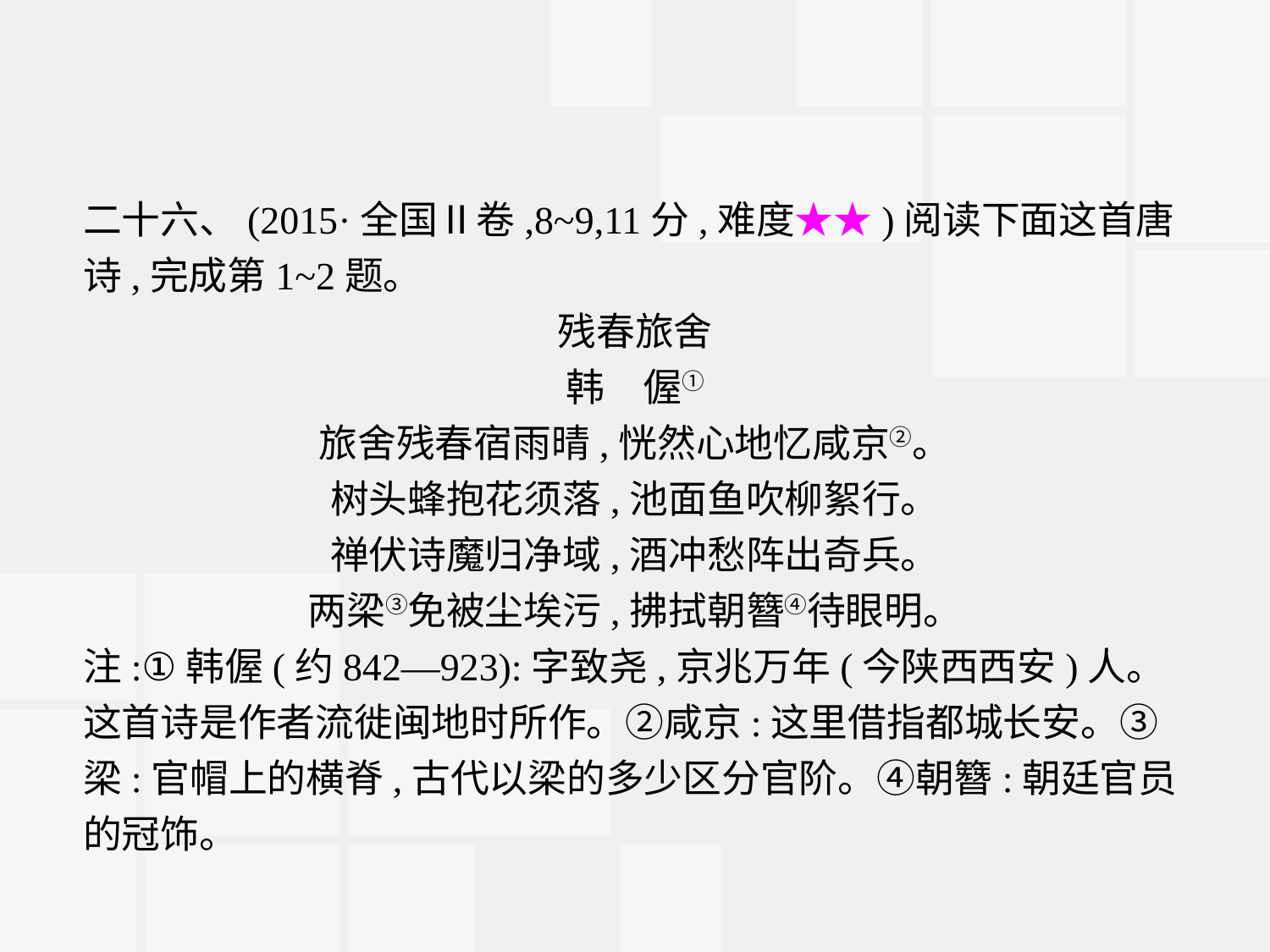

二十六、(2015·全国Ⅱ卷,8~9,11分,难度★★)阅读下面这首唐诗,完成第1~2题。
残春旅舍
韩　偓①
旅舍残春宿雨晴,恍然心地忆咸京②。
树头蜂抱花须落,池面鱼吹柳絮行。
禅伏诗魔归净域,酒冲愁阵出奇兵。
两梁③免被尘埃污,拂拭朝簪④待眼明。
注:①韩偓(约842—923):字致尧,京兆万年(今陕西西安)人。这首诗是作者流徙闽地时所作。②咸京:这里借指都城长安。③梁:官帽上的横脊,古代以梁的多少区分官阶。④朝簪:朝廷官员的冠饰。